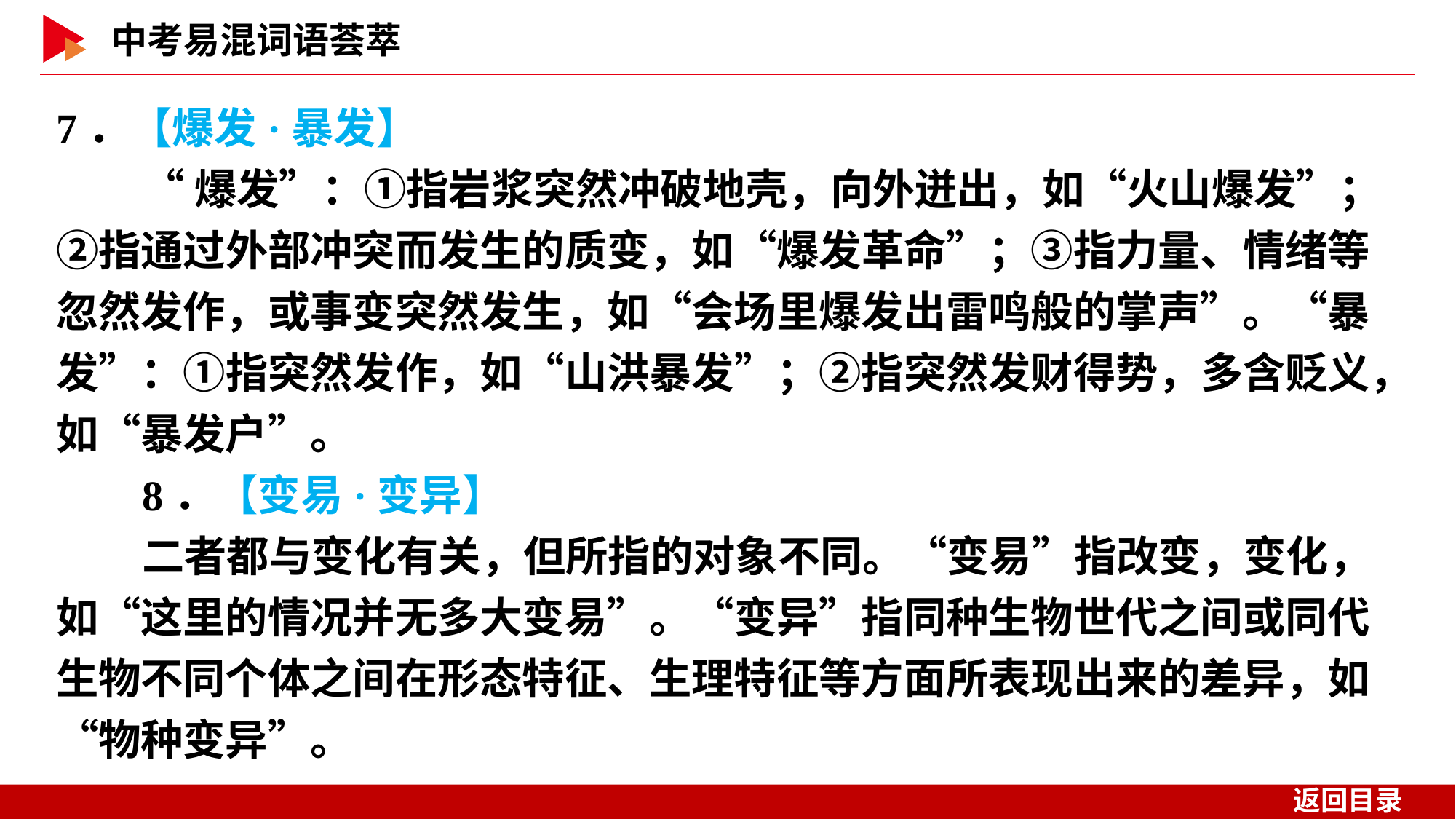

7．【爆发·暴发】
“爆发”：①指岩浆突然冲破地壳，向外迸出，如“火山爆发”；②指通过外部冲突而发生的质变，如“爆发革命”；③指力量、情绪等忽然发作，或事变突然发生，如“会场里爆发出雷鸣般的掌声”。“暴发”：①指突然发作，如“山洪暴发”；②指突然发财得势，多含贬义，如“暴发户”。
8．【变易·变异】
二者都与变化有关，但所指的对象不同。“变易”指改变，变化，如“这里的情况并无多大变易”。“变异”指同种生物世代之间或同代生物不同个体之间在形态特征、生理特征等方面所表现出来的差异，如“物种变异”。